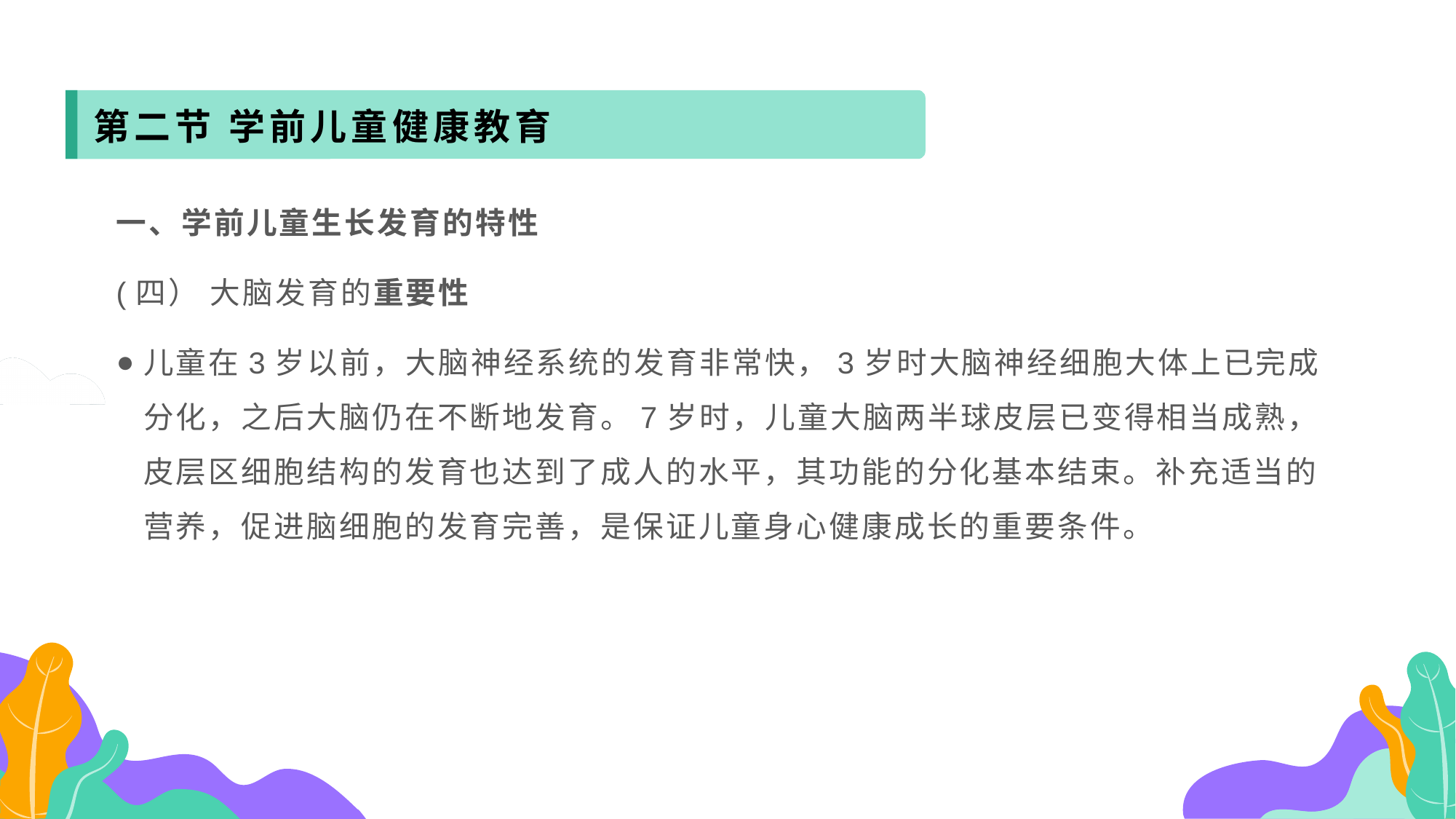

第二节 学前儿童健康教育
一、学前儿童生长发育的特性
(四） 大脑发育的重要性
儿童在3岁以前，大脑神经系统的发育非常快，3岁时大脑神经细胞大体上已完成分化，之后大脑仍在不断地发育。7岁时，儿童大脑两半球皮层已变得相当成熟，皮层区细胞结构的发育也达到了成人的水平，其功能的分化基本结束。补充适当的营养，促进脑细胞的发育完善，是保证儿童身心健康成长的重要条件。